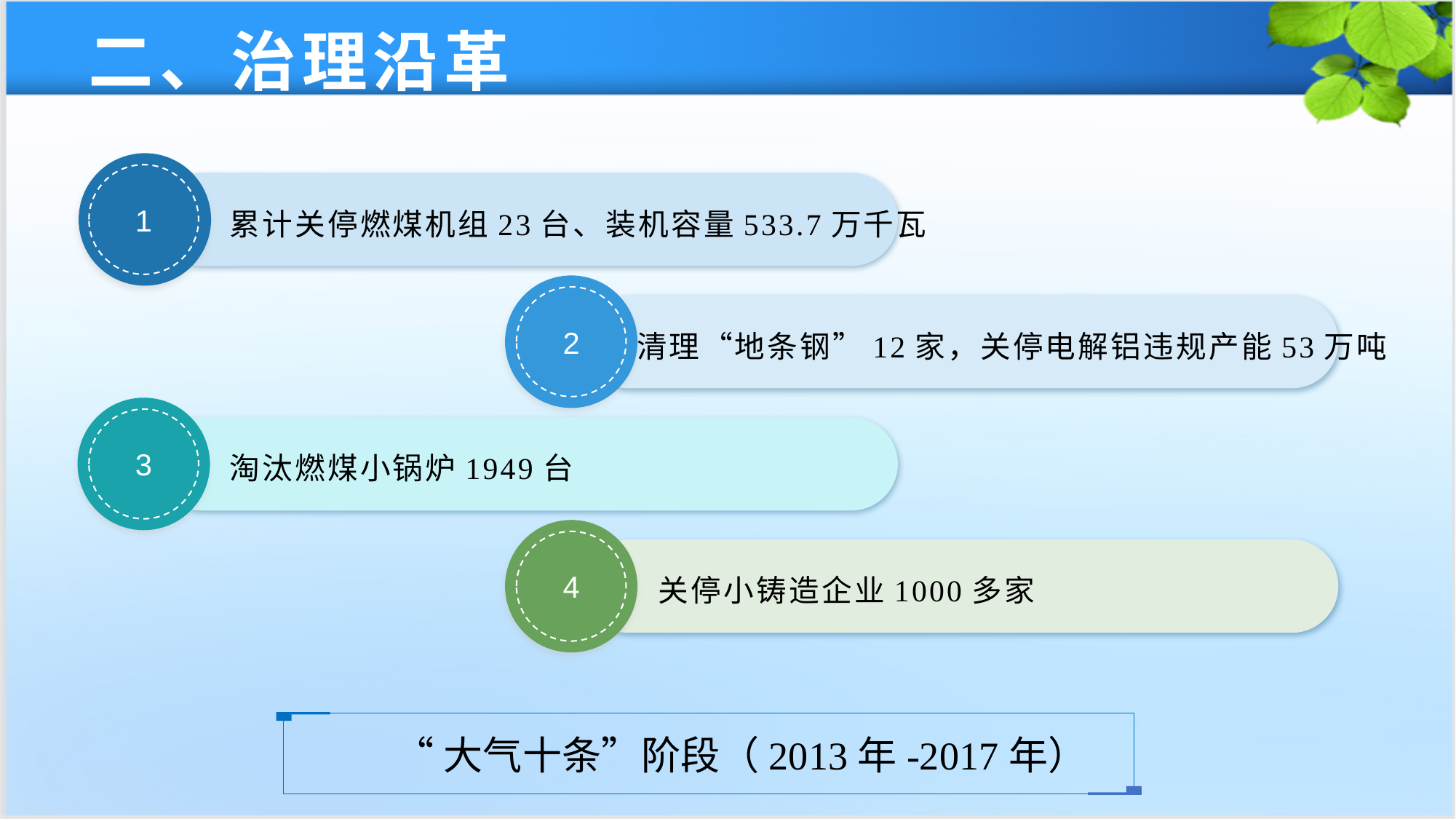

二、治理沿革

1

累计关停燃煤机组23台、装机容量533.7万千瓦

2

清理“地条钢”12家，关停电解铝违规产能53万吨

3

淘汰燃煤小锅炉1949台

4

关停小铸造企业1000多家
“大气十条”阶段（2013年-2017年）